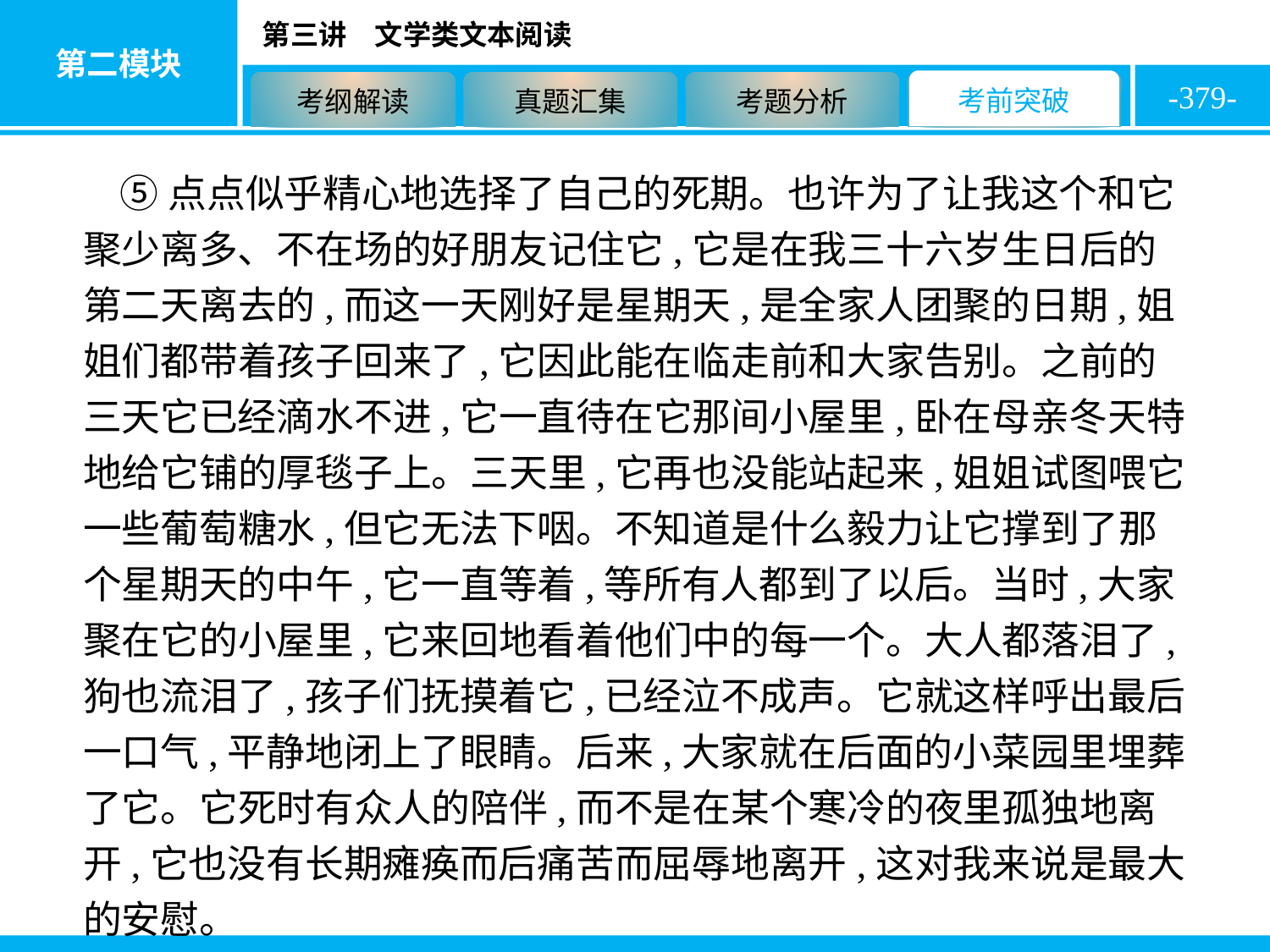

-379-
⑤点点似乎精心地选择了自己的死期。也许为了让我这个和它聚少离多、不在场的好朋友记住它,它是在我三十六岁生日后的第二天离去的,而这一天刚好是星期天,是全家人团聚的日期,姐姐们都带着孩子回来了,它因此能在临走前和大家告别。之前的三天它已经滴水不进,它一直待在它那间小屋里,卧在母亲冬天特地给它铺的厚毯子上。三天里,它再也没能站起来,姐姐试图喂它一些葡萄糖水,但它无法下咽。不知道是什么毅力让它撑到了那个星期天的中午,它一直等着,等所有人都到了以后。当时,大家聚在它的小屋里,它来回地看着他们中的每一个。大人都落泪了,狗也流泪了,孩子们抚摸着它,已经泣不成声。它就这样呼出最后一口气,平静地闭上了眼睛。后来,大家就在后面的小菜园里埋葬了它。它死时有众人的陪伴,而不是在某个寒冷的夜里孤独地离开,它也没有长期瘫痪而后痛苦而屈辱地离开,这对我来说是最大的安慰。